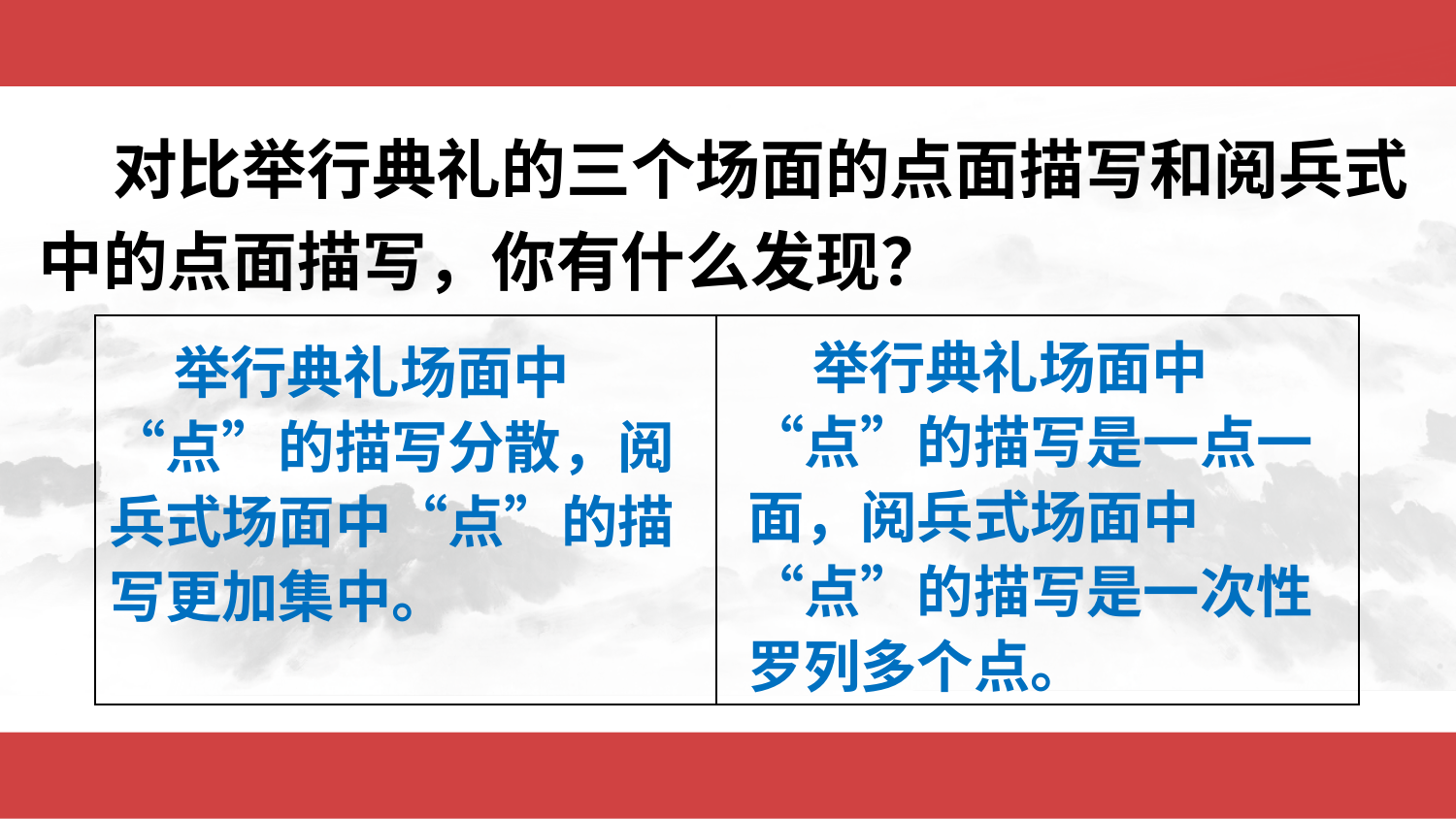

对比举行典礼的三个场面的点面描写和阅兵式中的点面描写，你有什么发现？
|  |  |
| --- | --- |
    举行典礼场面中“点”的描写是一点一面，阅兵式场面中“点”的描写是一次性罗列多个点。
    举行典礼场面中“点”的描写分散，阅兵式场面中“点”的描写更加集中。